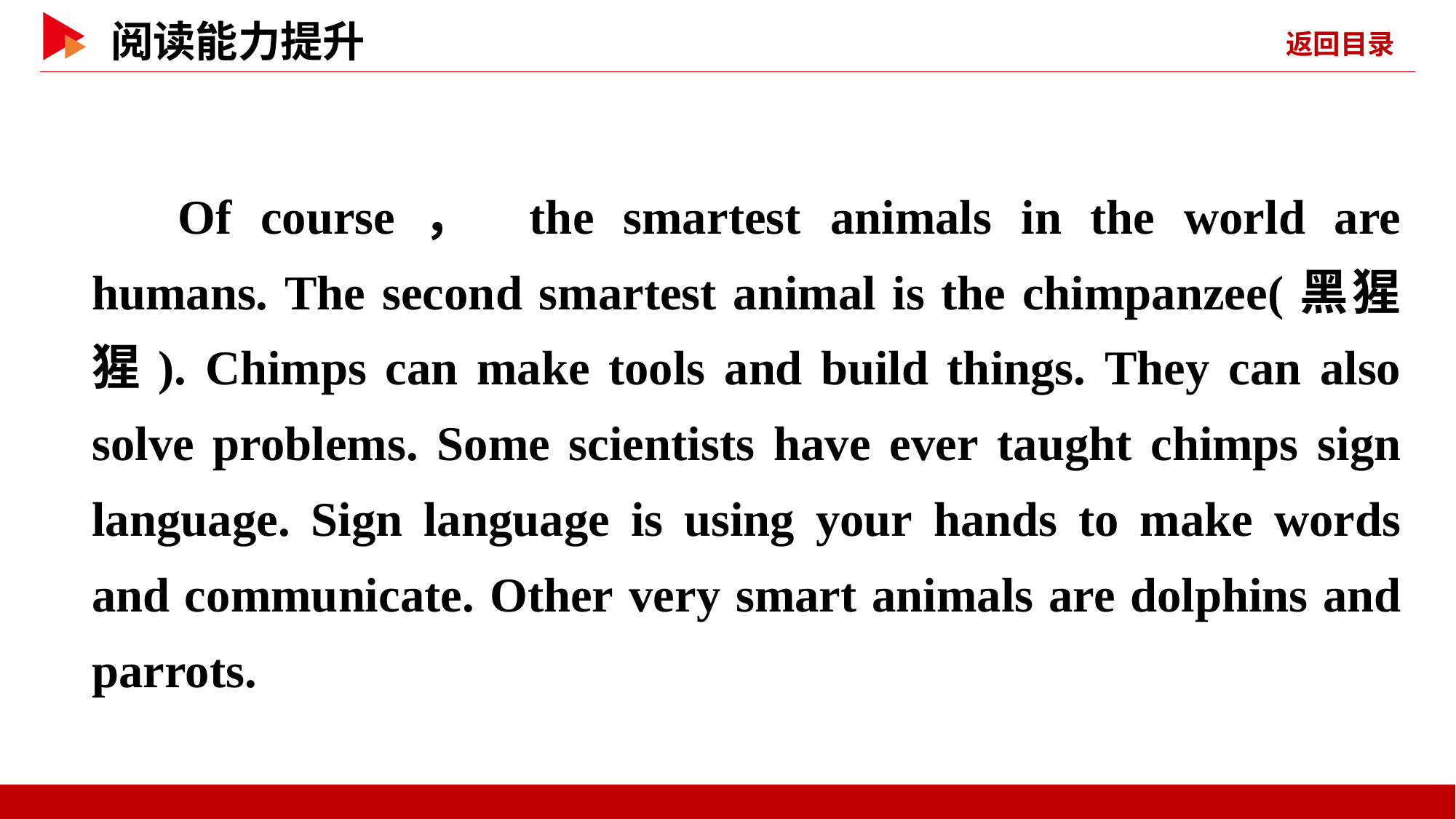

Of course， the smartest animals in the world are humans. The second smartest animal is the chimpanzee(黑猩猩). Chimps can make tools and build things. They can also solve problems. Some scientists have ever taught chimps sign language. Sign language is using your hands to make words and communicate. Other very smart animals are dolphins and parrots.